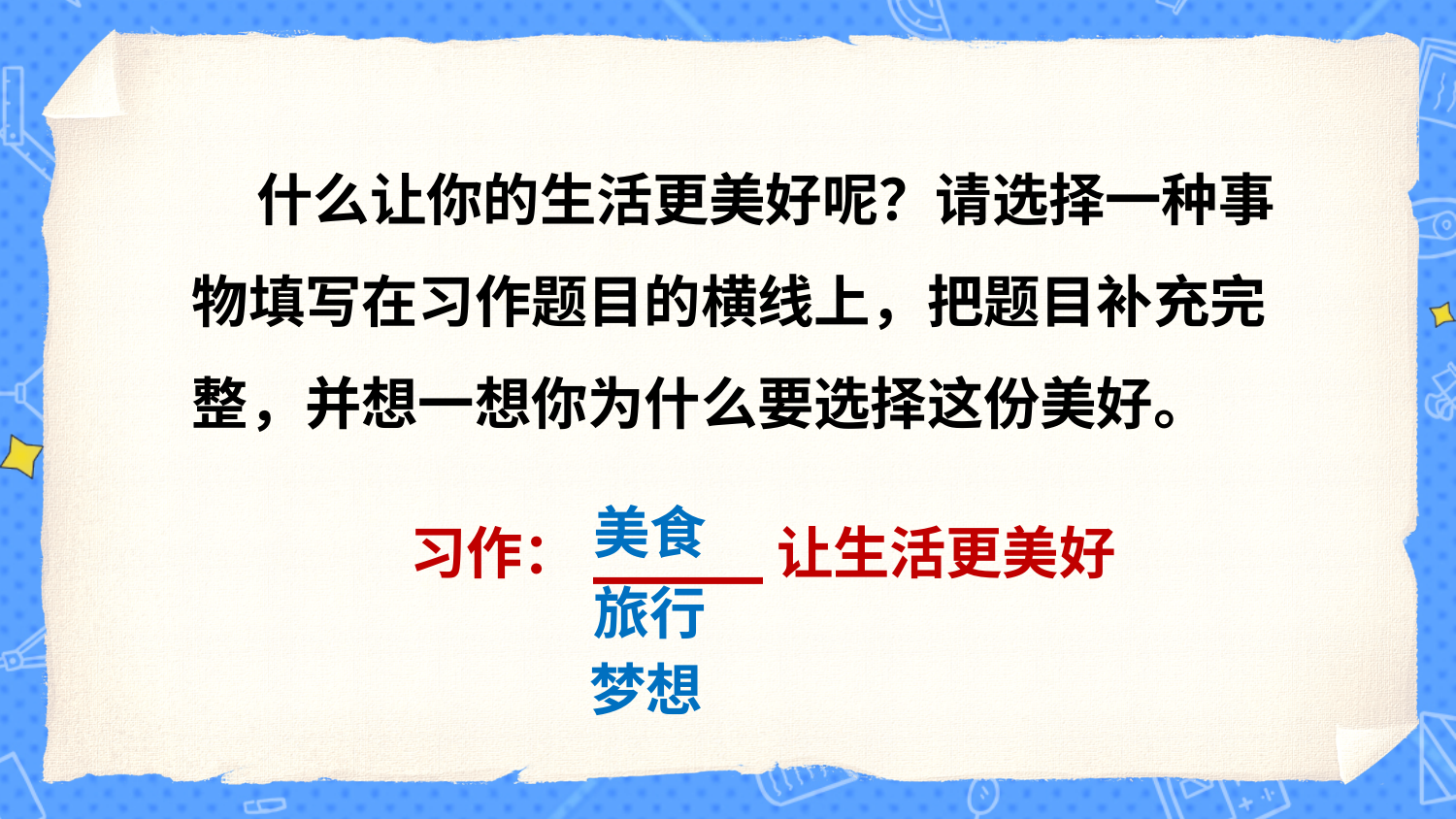

什么让你的生活更美好呢？请选择一种事物填写在习作题目的横线上，把题目补充完整，并想一想你为什么要选择这份美好。
习作：_____让生活更美好
美食
旅行
梦想